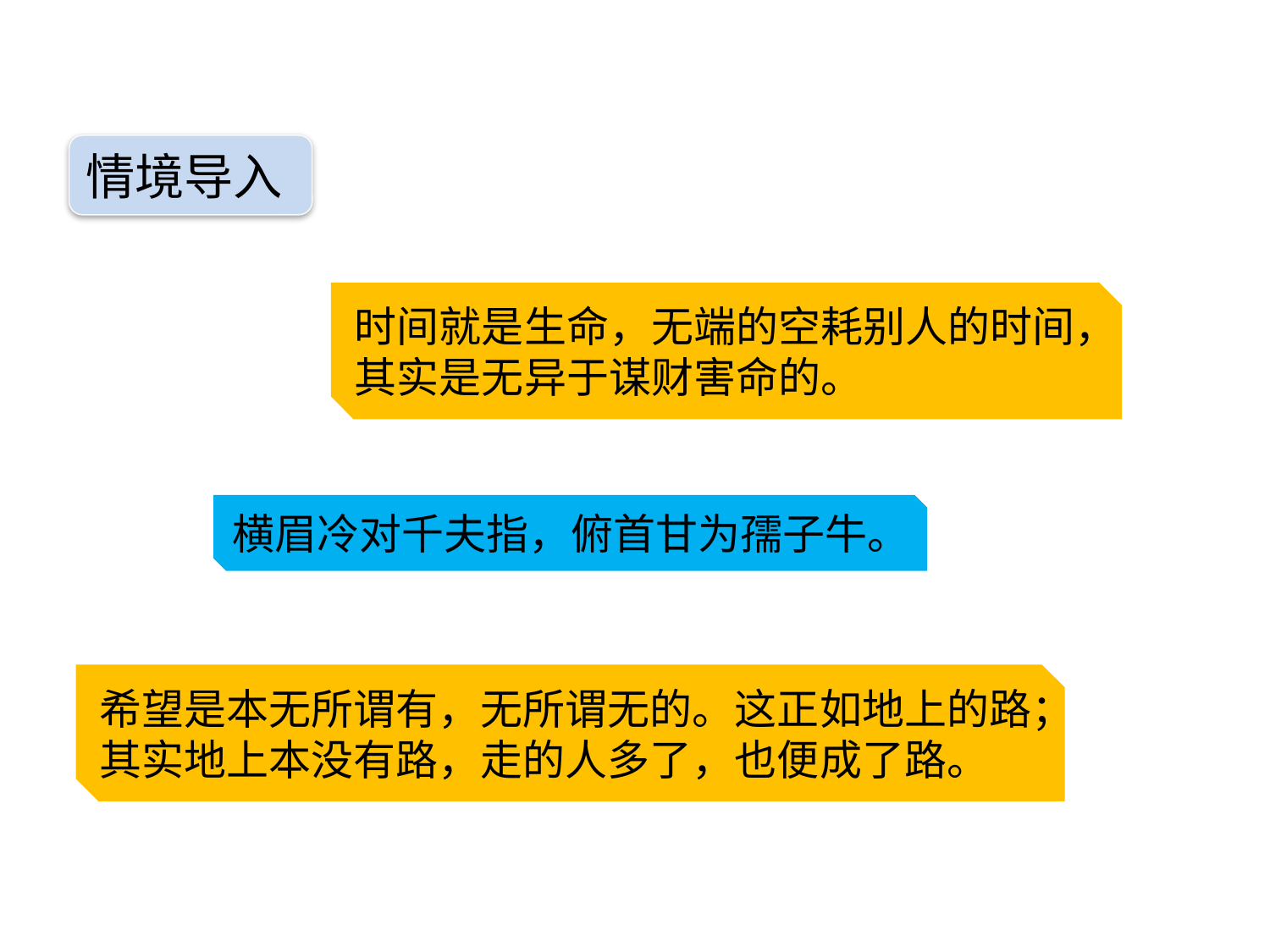

情境导入
时间就是生命，无端的空耗别人的时间，其实是无异于谋财害命的。
横眉冷对千夫指，俯首甘为孺子牛。
希望是本无所谓有，无所谓无的。这正如地上的路；其实地上本没有路，走的人多了，也便成了路。